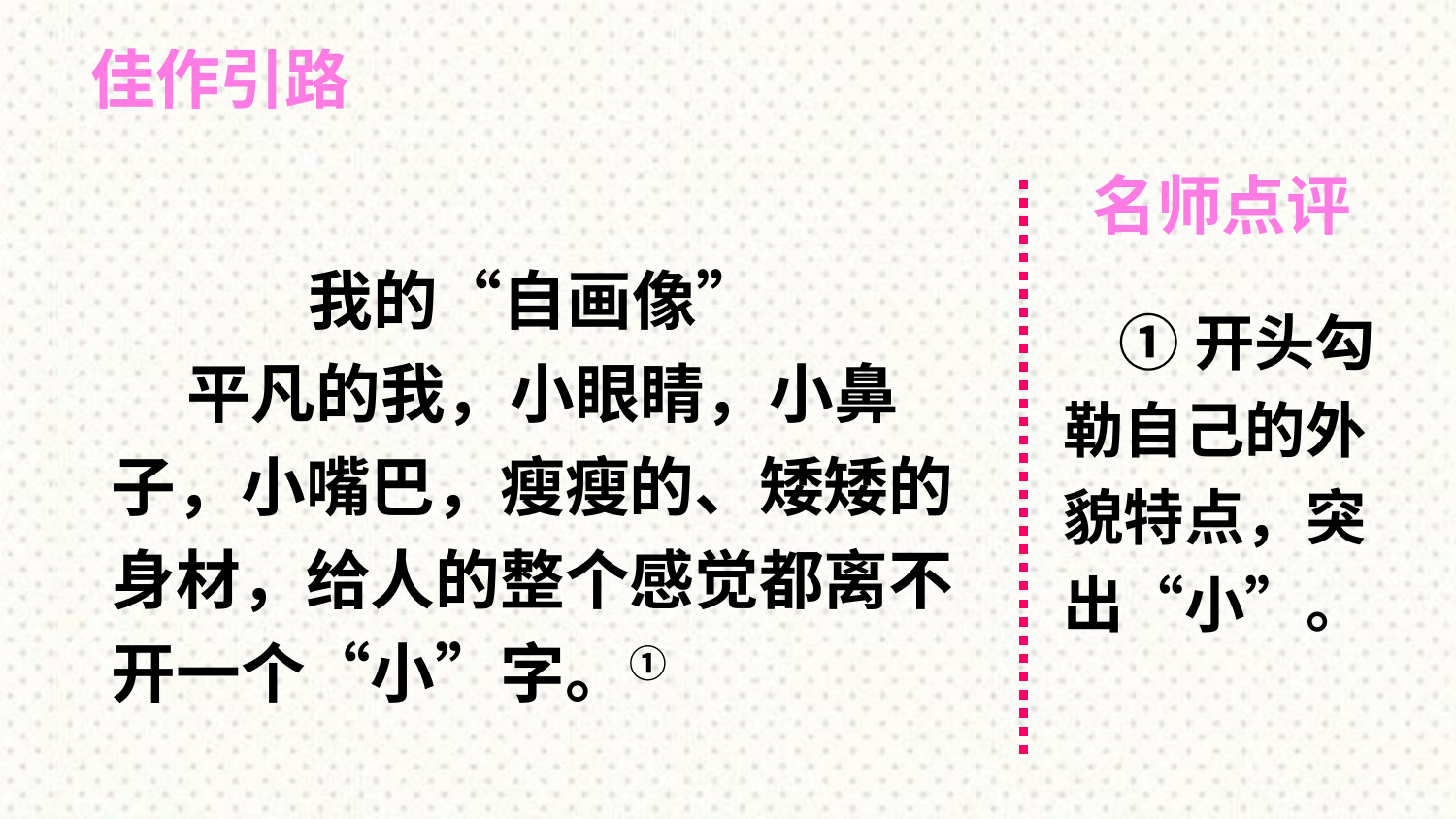

佳作引路
名师点评
我的“自画像”
    平凡的我，小眼睛，小鼻子，小嘴巴，瘦瘦的、矮矮的身材，给人的整个感觉都离不开一个“小”字。①
    ①开头勾勒自己的外貌特点，突出“小”。